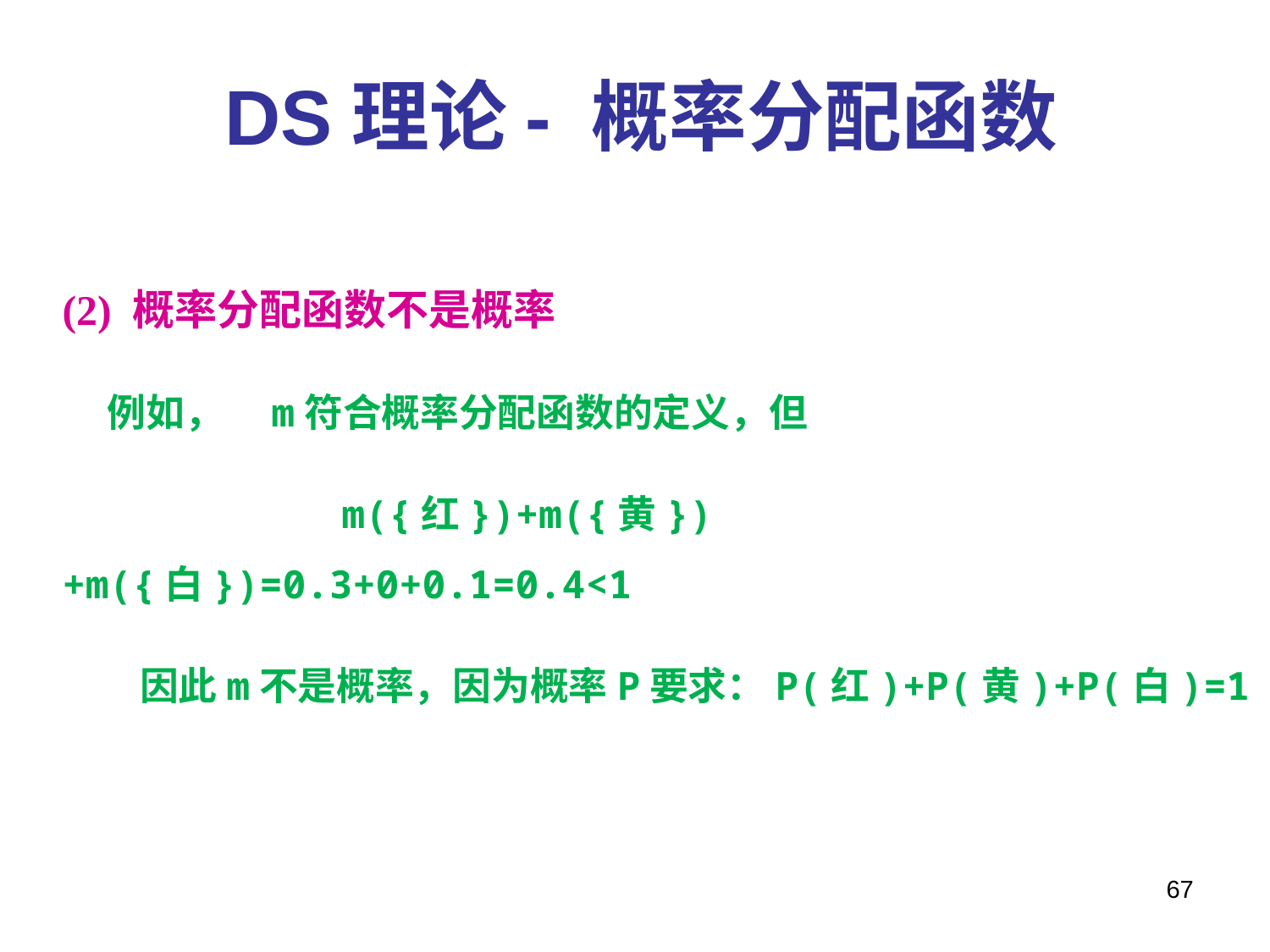

DS理论- 概率分配函数
(2) 概率分配函数不是概率
    例如，　m符合概率分配函数的定义，但
            m({红})+m({黄})+m({白})=0.3+0+0.1=0.4<1
　　因此m不是概率，因为概率P要求：P(红)+P(黄)+P(白)=1
67